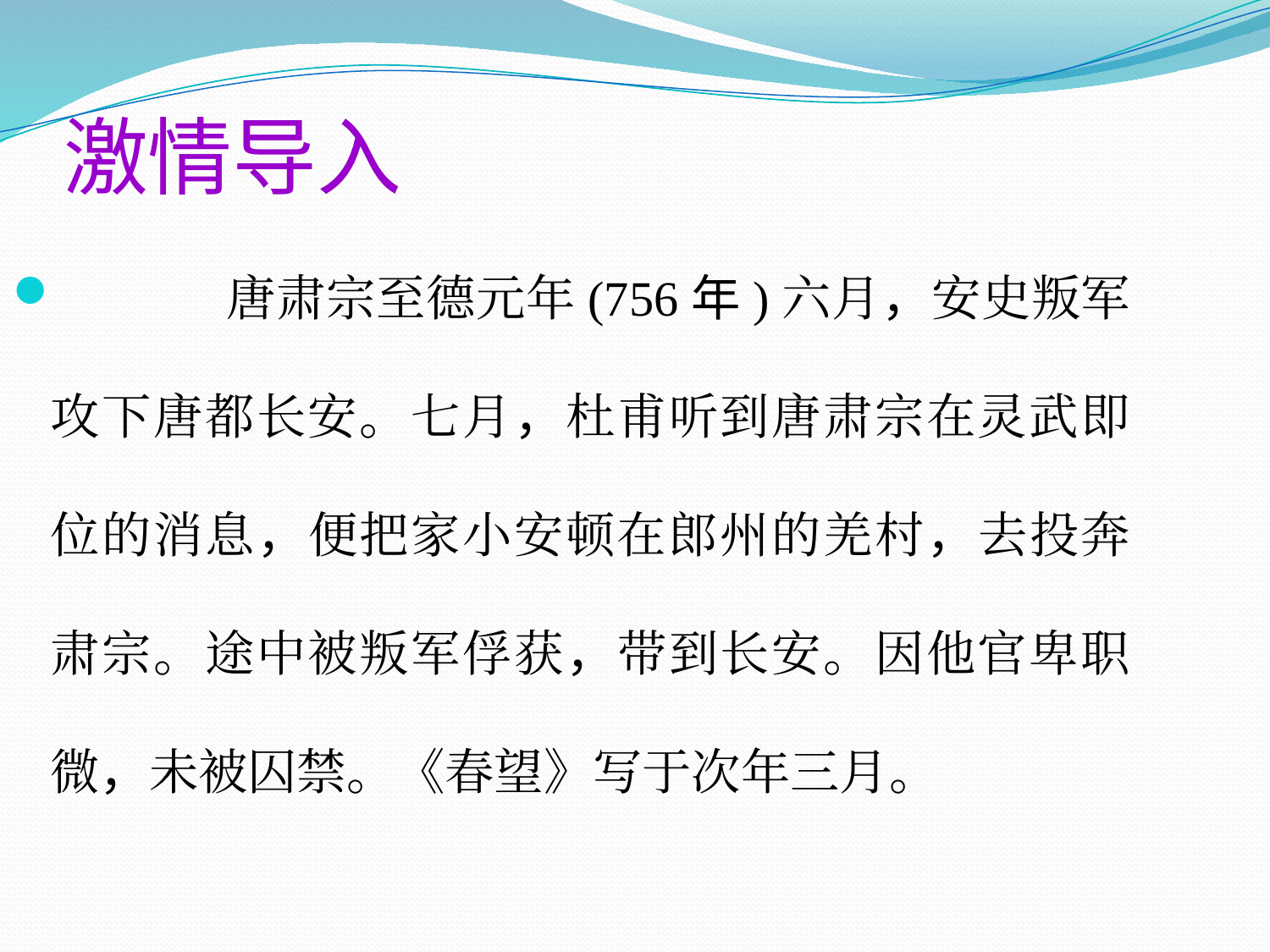

激情导入
            唐肃宗至德元年(756年)六月，安史叛军攻下唐都长安。七月，杜甫听到唐肃宗在灵武即位的消息，便把家小安顿在郎州的羌村，去投奔肃宗。途中被叛军俘获，带到长安。因他官卑职微，未被囚禁。《春望》写于次年三月。